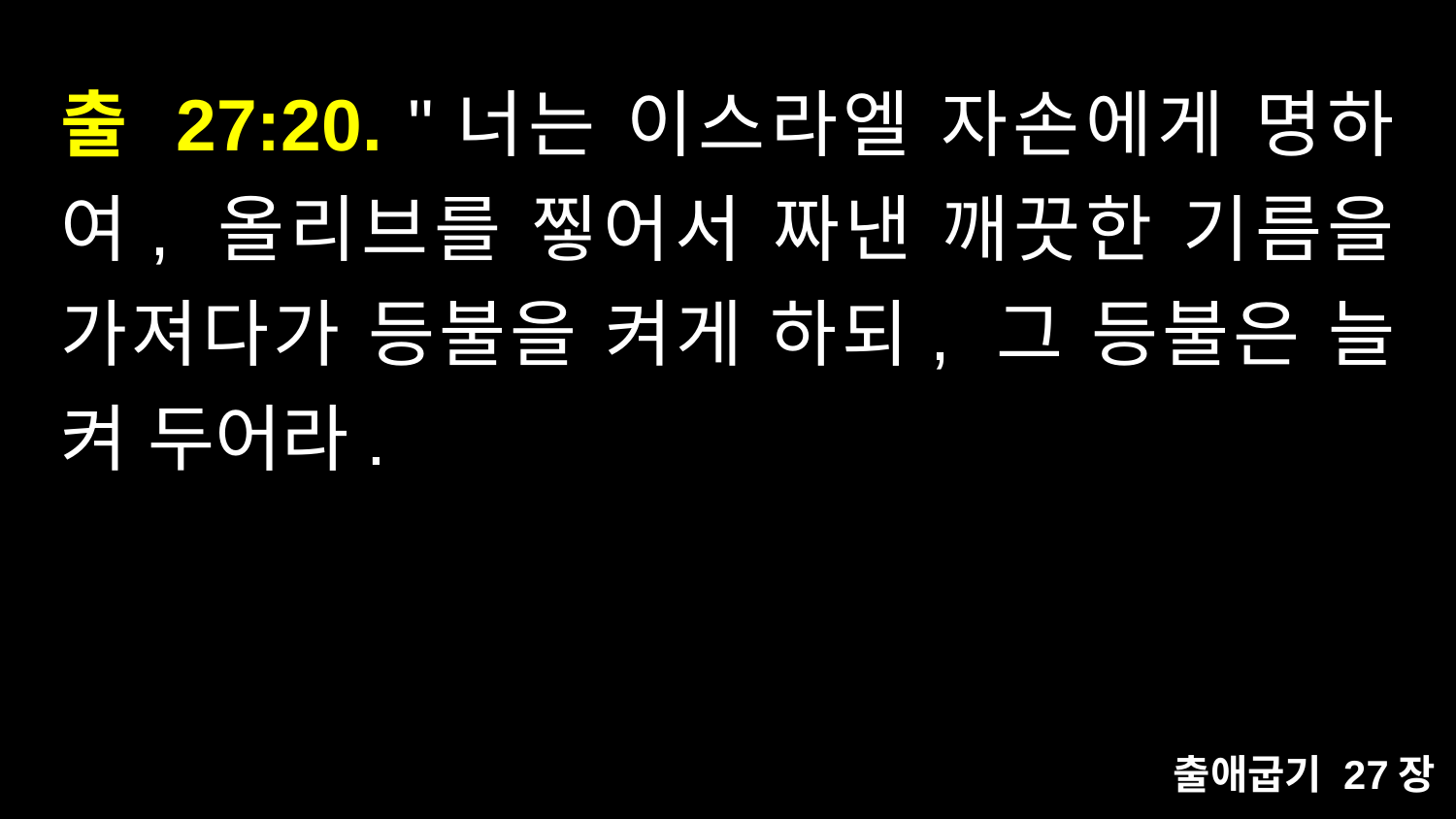

# 출 27:20. "너는 이스라엘 자손에게 명하여, 올리브를 찧어서 짜낸 깨끗한 기름을 가져다가 등불을 켜게 하되, 그 등불은 늘 켜 두어라.
출애굽기 27장